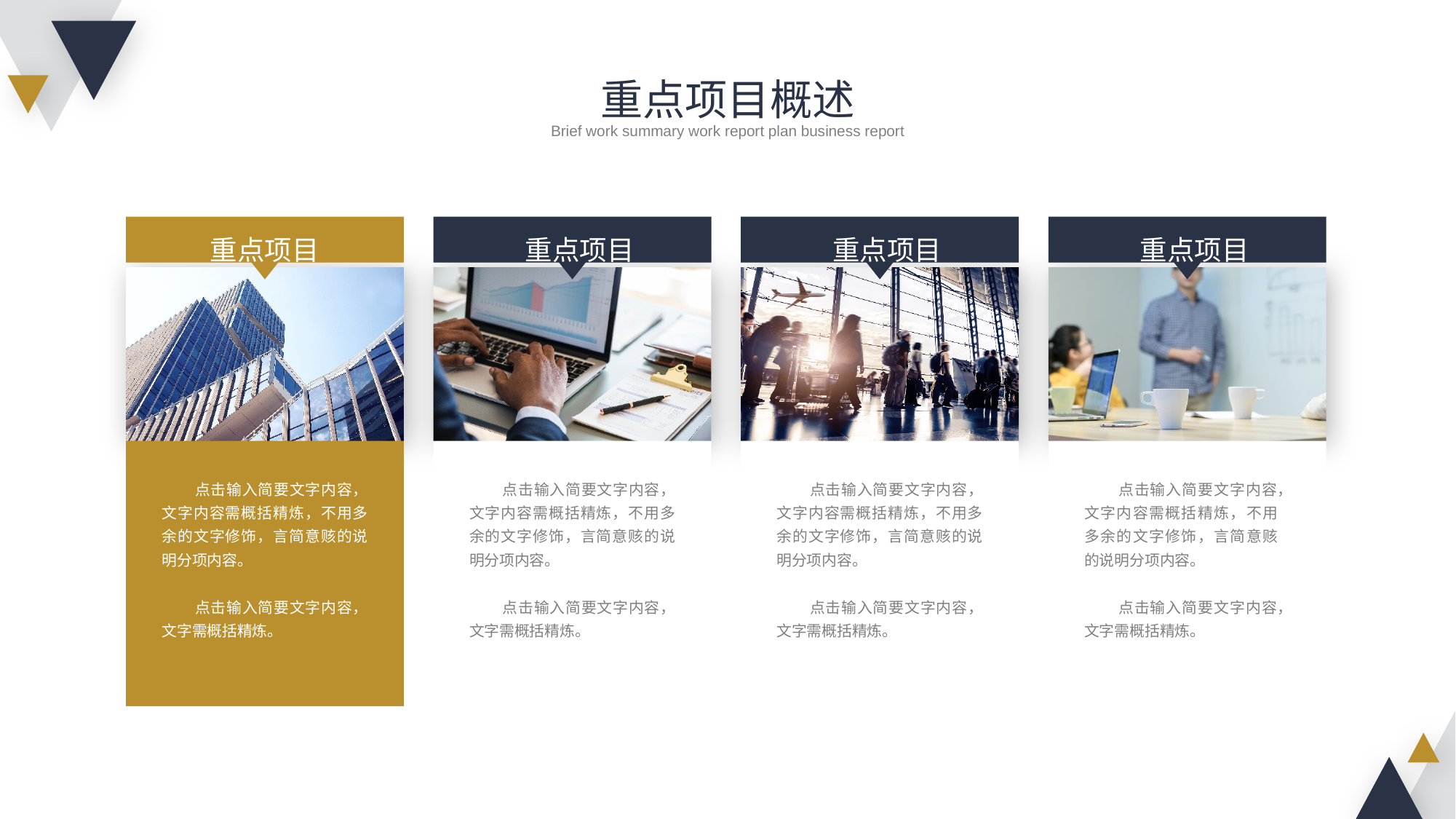

重点项目概述
Brief work summary work report plan business report

重点项目

重点项目

重点项目

重点项目

       点击输入简要文字内容，文字内容需概括精炼，不用多余的文字修饰，言简意赅的说明分项内容。

       点击输入简要文字内容，文字需概括精炼。

       点击输入简要文字内容，文字内容需概括精炼，不用多余的文字修饰，言简意赅的说明分项内容。

       点击输入简要文字内容，文字需概括精炼。

       点击输入简要文字内容，文字内容需概括精炼，不用多余的文字修饰，言简意赅的说明分项内容。

       点击输入简要文字内容，文字需概括精炼。

       点击输入简要文字内容，文字内容需概括精炼，不用多余的文字修饰，言简意赅的说明分项内容。

       点击输入简要文字内容，文字需概括精炼。